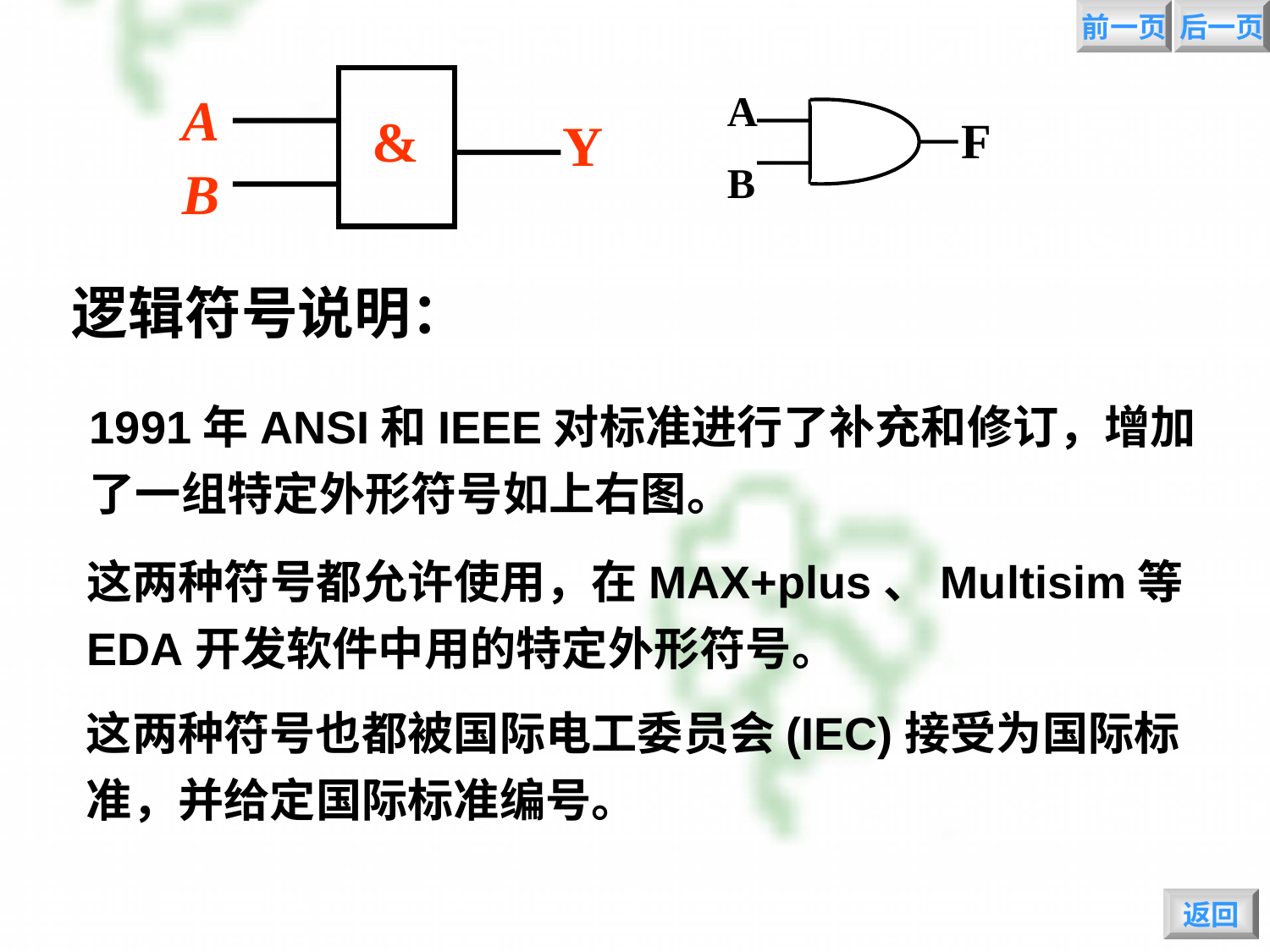

前一页
后一页

A
&
Y

B

A
B

F
逻辑符号说明：
1991年ANSI和IEEE对标准进行了补充和修订，增加了一组特定外形符号如上右图。
这两种符号都允许使用，在MAX+plus、Multisim等EDA开发软件中用的特定外形符号。
这两种符号也都被国际电工委员会(IEC)接受为国际标准，并给定国际标准编号。
返回